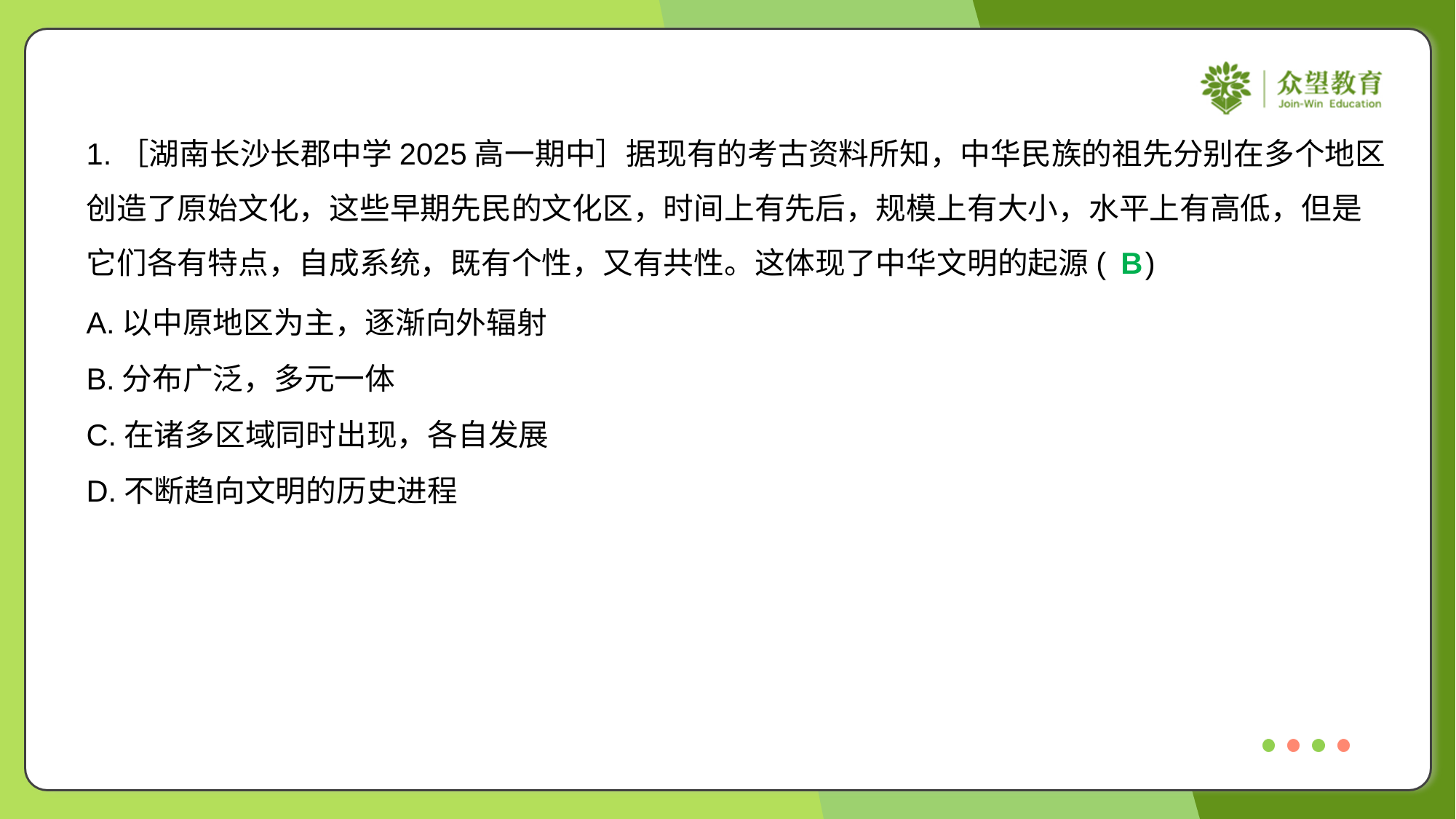

1.［湖南长沙长郡中学2025高一期中］据现有的考古资料所知，中华民族的祖先分别在多个地区
创造了原始文化，这些早期先民的文化区，时间上有先后，规模上有大小，水平上有高低，但是
它们各有特点，自成系统，既有个性，又有共性。这体现了中华文明的起源(     )
B
A.以中原地区为主，逐渐向外辐射
B.分布广泛，多元一体
C.在诸多区域同时出现，各自发展
D.不断趋向文明的历史进程